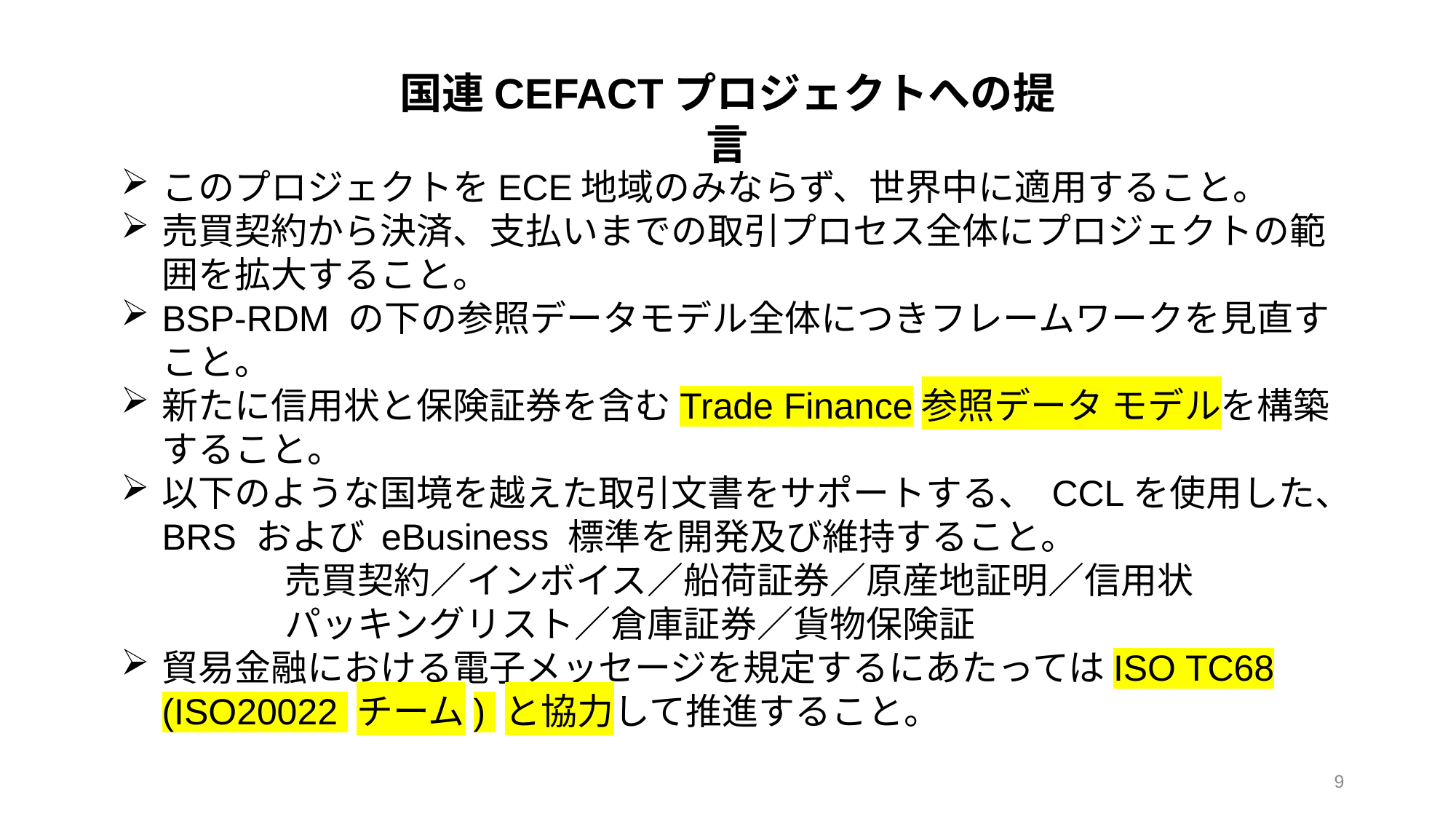

国連CEFACTプロジェクトへの提言
このプロジェクトをECE地域のみならず、世界中に適用すること。
売買契約から決済、支払いまでの取引プロセス全体にプロジェクトの範囲を拡大すること。
BSP-RDM の下の参照データモデル全体につきフレームワークを見直すこと。
新たに信用状と保険証券を含むTrade Finance参照データ モデルを構築すること。
以下のような国境を越えた取引文書をサポートする、 CCLを使用した、BRS および eBusiness 標準を開発及び維持すること。
売買契約／インボイス／船荷証券／原産地証明／信用状
パッキングリスト／倉庫証券／貨物保険証
貿易金融における電子メッセージを規定するにあたってはISO TC68 (ISO20022 チーム) と協力して推進すること。

9